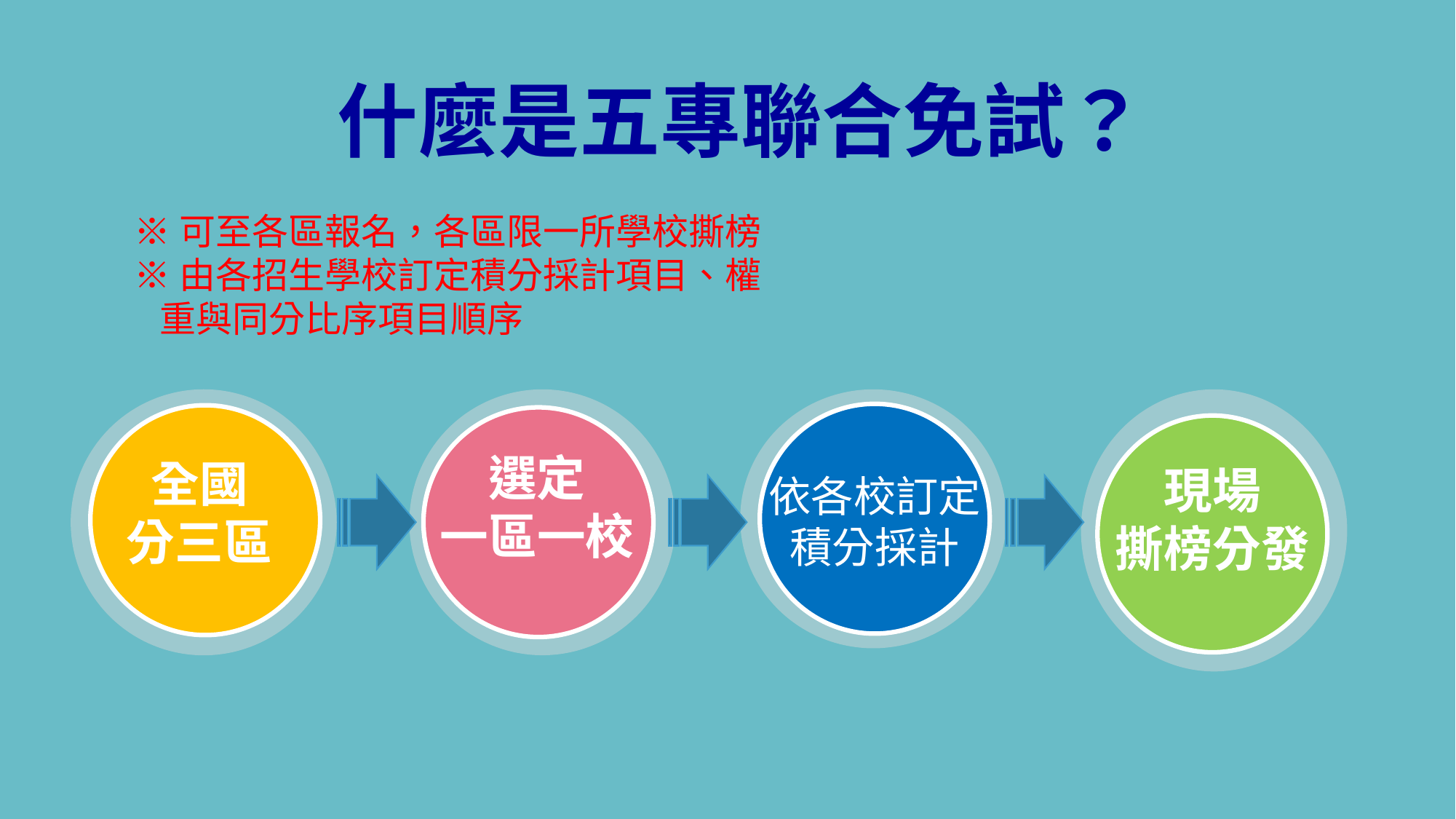

什麼是五專聯合免試？
※可至各區報名，各區限一所學校撕榜
※由各招生學校訂定積分採計項目、權
  重與同分比序項目順序

全國
分三區

選定
一區一校

依各校訂定
積分採計

現場
撕榜分發